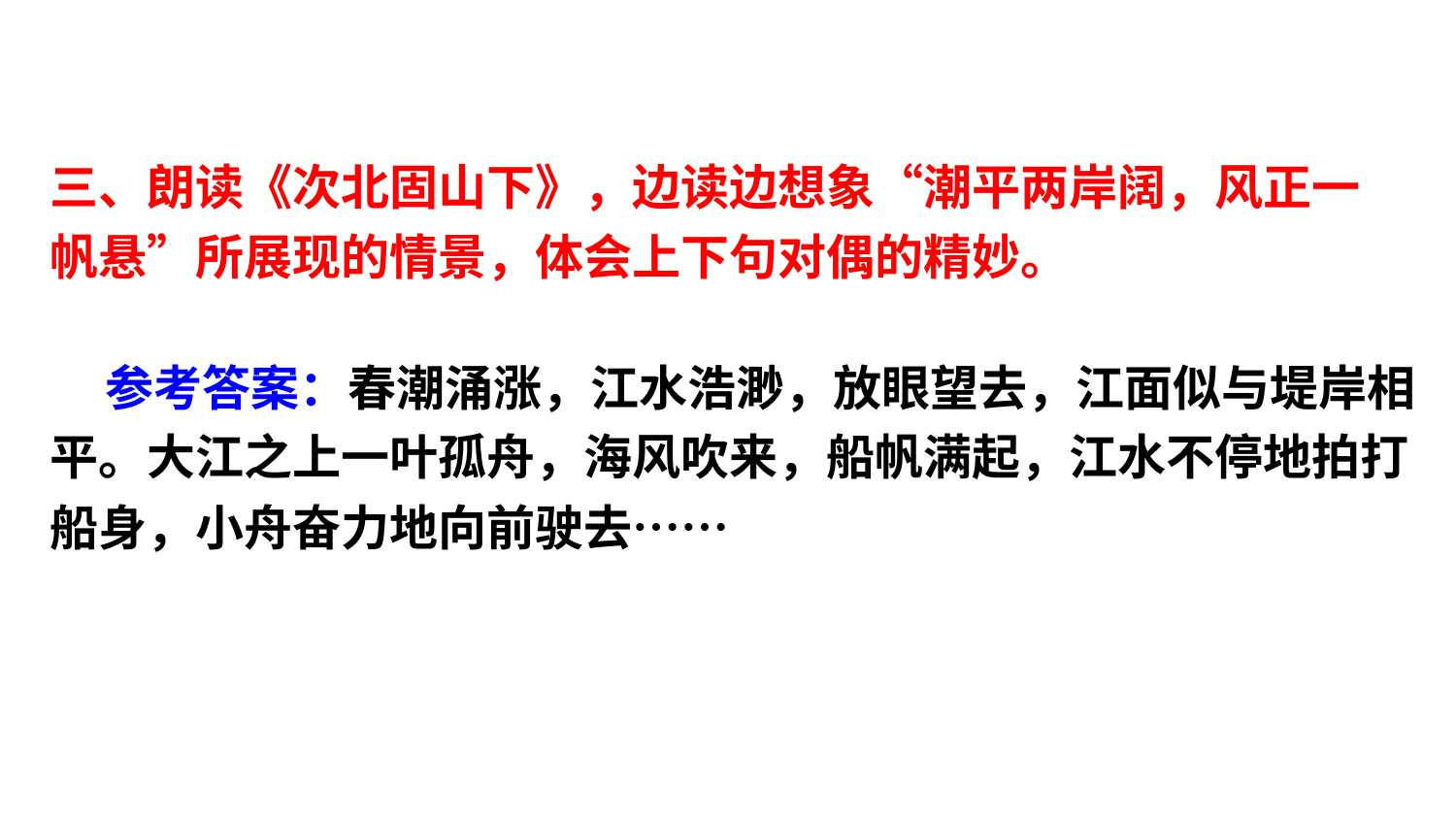

三、朗读《次北固山下》，边读边想象“潮平两岸阔，风正一帆悬”所展现的情景，体会上下句对偶的精妙。
    参考答案：春潮涌涨，江水浩渺，放眼望去，江面似与堤岸相平。大江之上一叶孤舟，海风吹来，船帆满起，江水不停地拍打船身，小舟奋力地向前驶去……